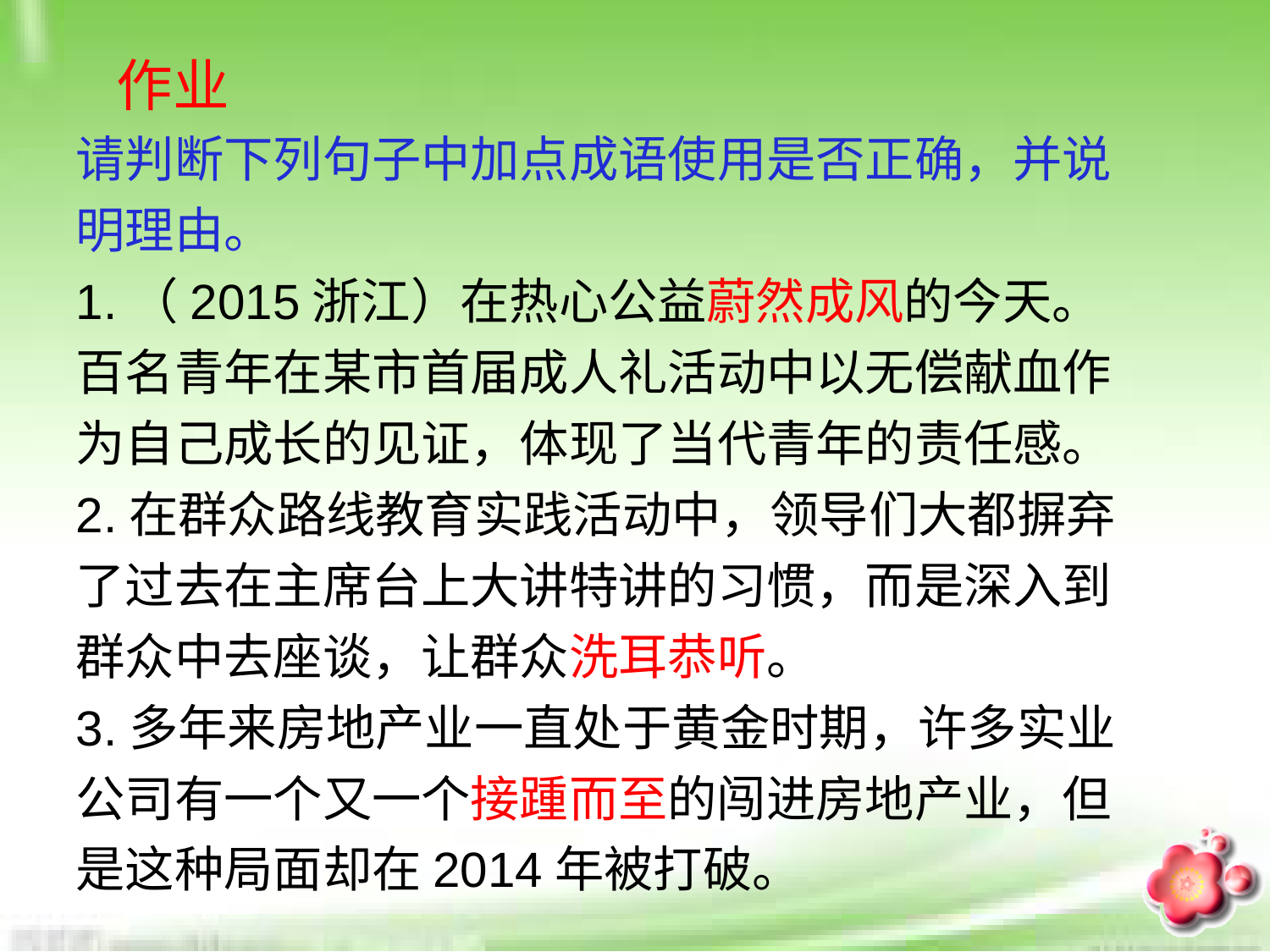

作业
请判断下列句子中加点成语使用是否正确，并说明理由。
1.（2015浙江）在热心公益蔚然成风的今天。百名青年在某市首届成人礼活动中以无偿献血作为自己成长的见证，体现了当代青年的责任感。
2.在群众路线教育实践活动中，领导们大都摒弃了过去在主席台上大讲特讲的习惯，而是深入到群众中去座谈，让群众洗耳恭听。
3.多年来房地产业一直处于黄金时期，许多实业公司有一个又一个接踵而至的闯进房地产业，但是这种局面却在2014年被打破。